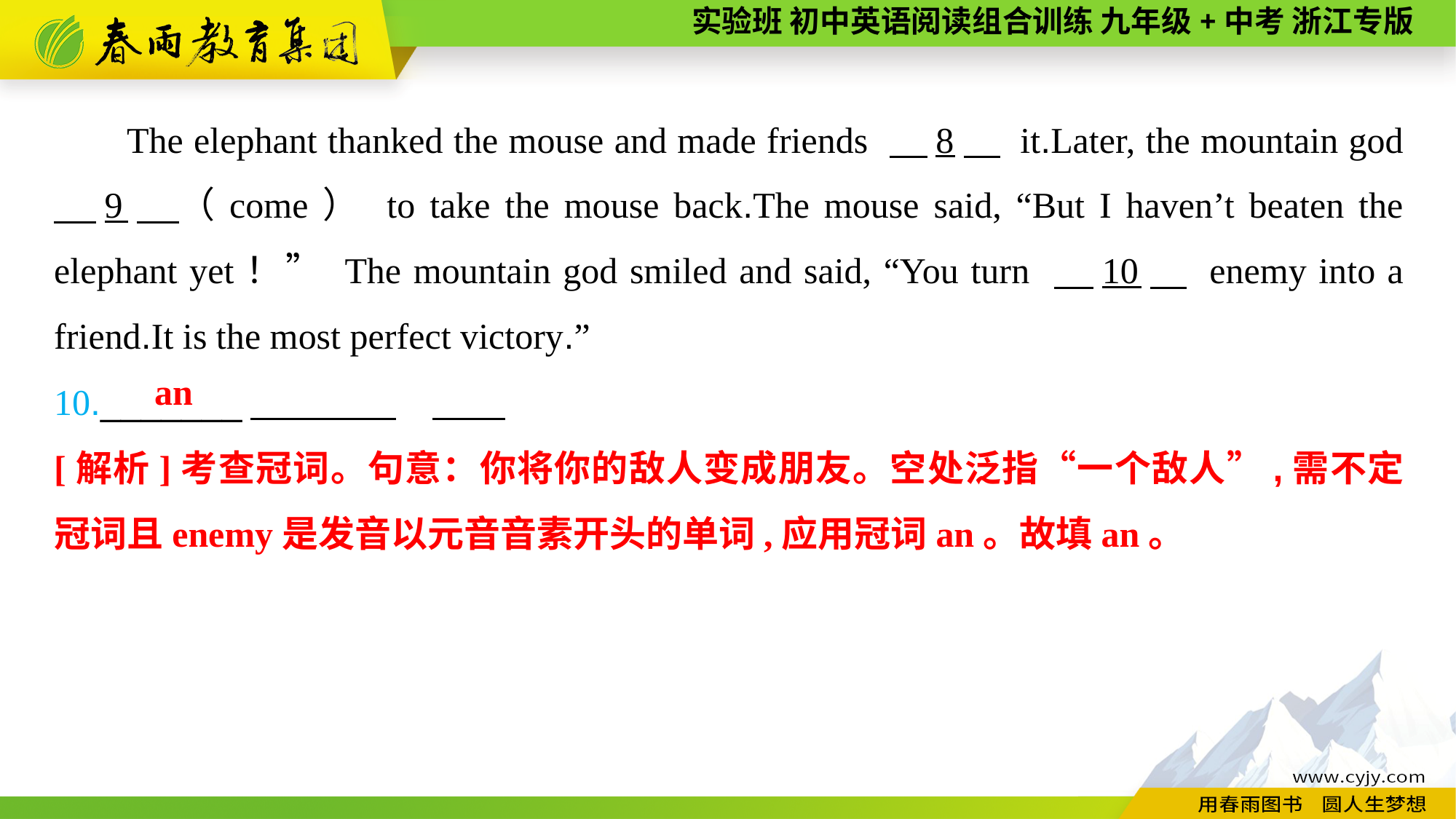

The elephant thanked the mouse and made friends 　8　 it.Later, the mountain god 　9　（come） to take the mouse back.The mouse said, “But I haven’t beaten the elephant yet！” The mountain god smiled and said, “You turn 　10　 enemy into a friend.It is the most perfect victory.”
10._______
an
[解析]考查冠词。句意：你将你的敌人变成朋友。空处泛指“一个敌人”,需不定冠词且enemy是发音以元音音素开头的单词,应用冠词an。故填an。